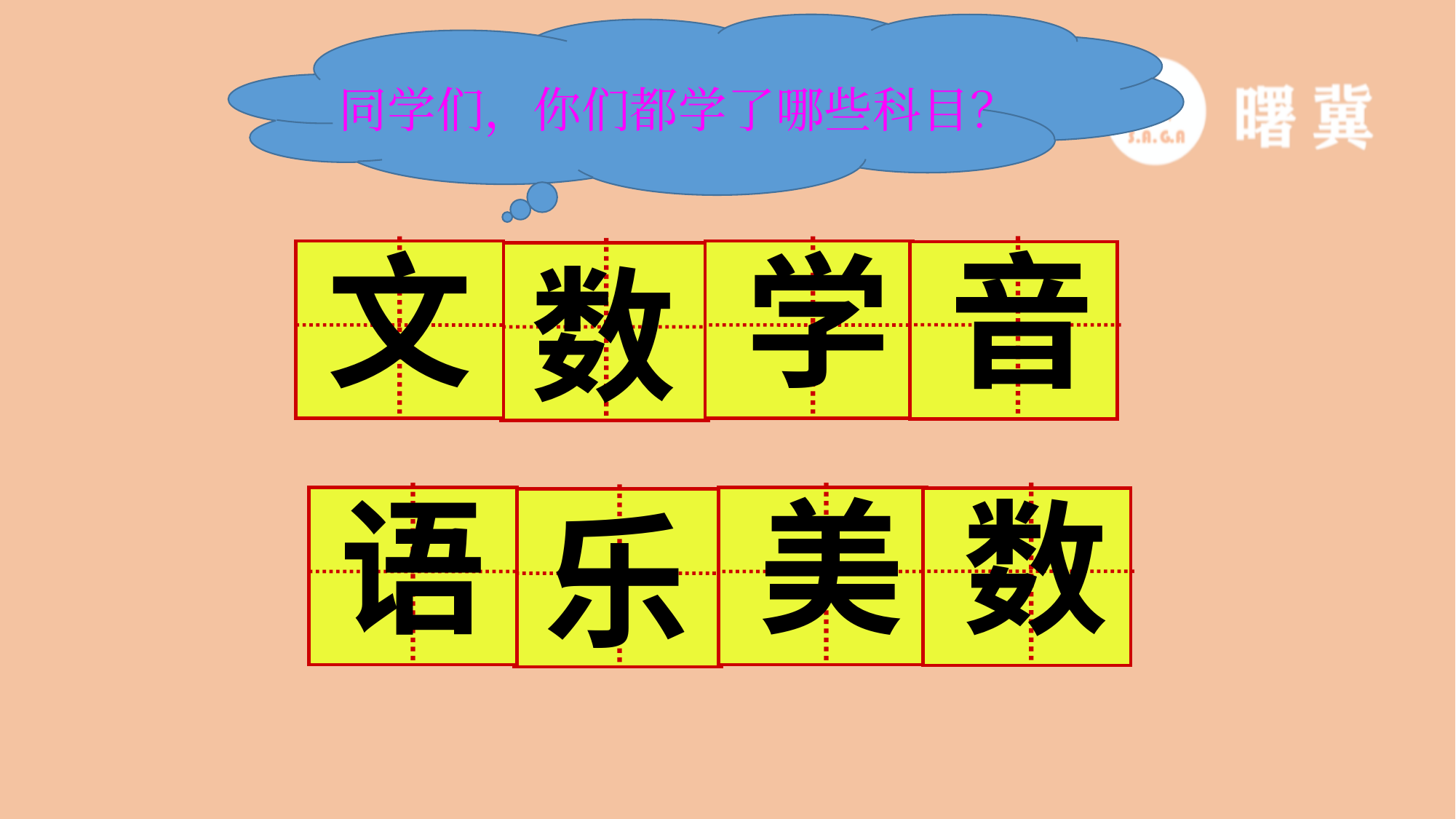

同学们，你们都学了哪些科目？
文

学

音

数
语

美

数

乐